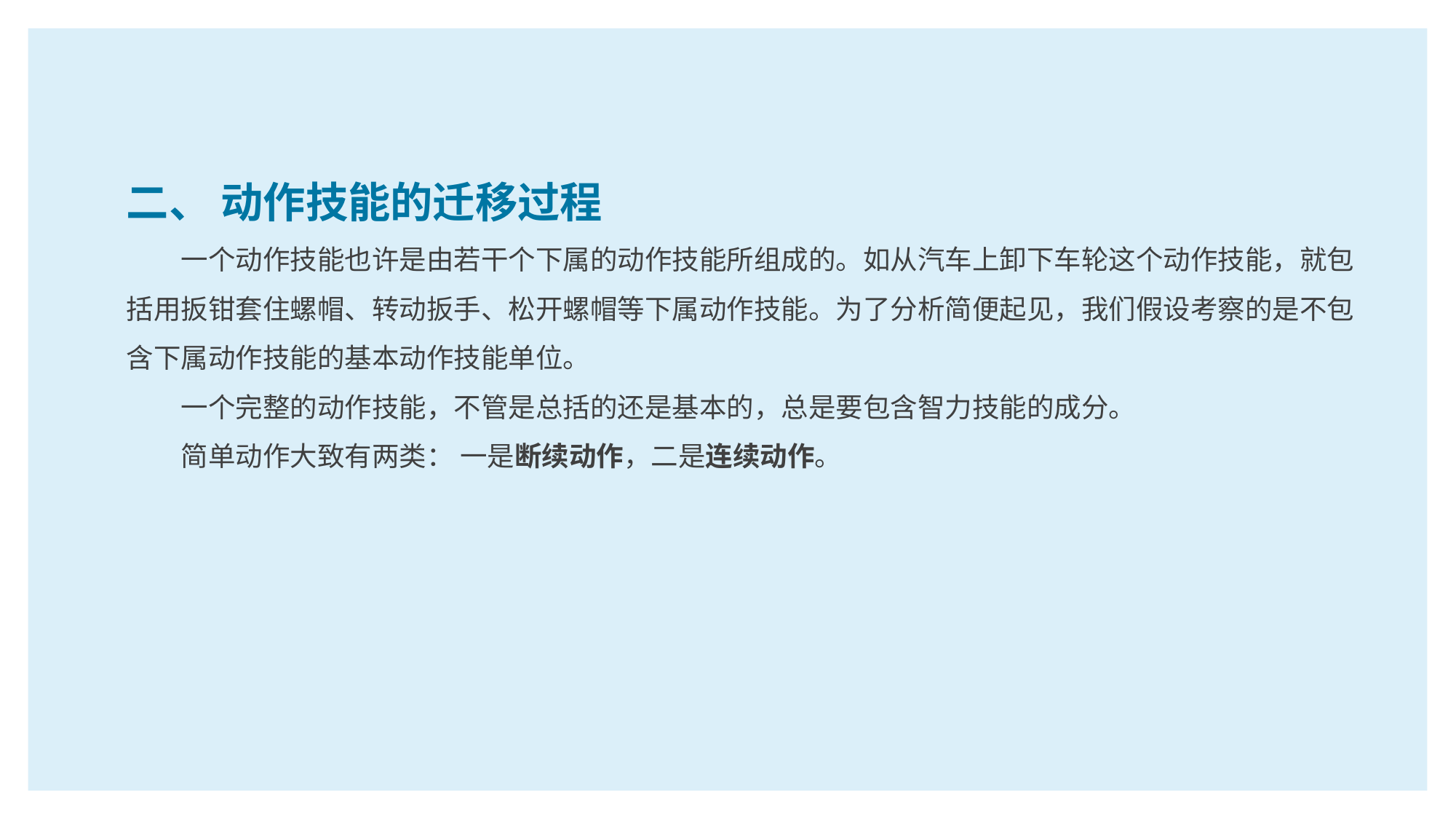

二、 动作技能的迁移过程
一个动作技能也许是由若干个下属的动作技能所组成的。如从汽车上卸下车轮这个动作技能，就包括用扳钳套住螺帽、转动扳手、松开螺帽等下属动作技能。为了分析简便起见，我们假设考察的是不包含下属动作技能的基本动作技能单位。
一个完整的动作技能，不管是总括的还是基本的，总是要包含智力技能的成分。
简单动作大致有两类： 一是断续动作，二是连续动作。